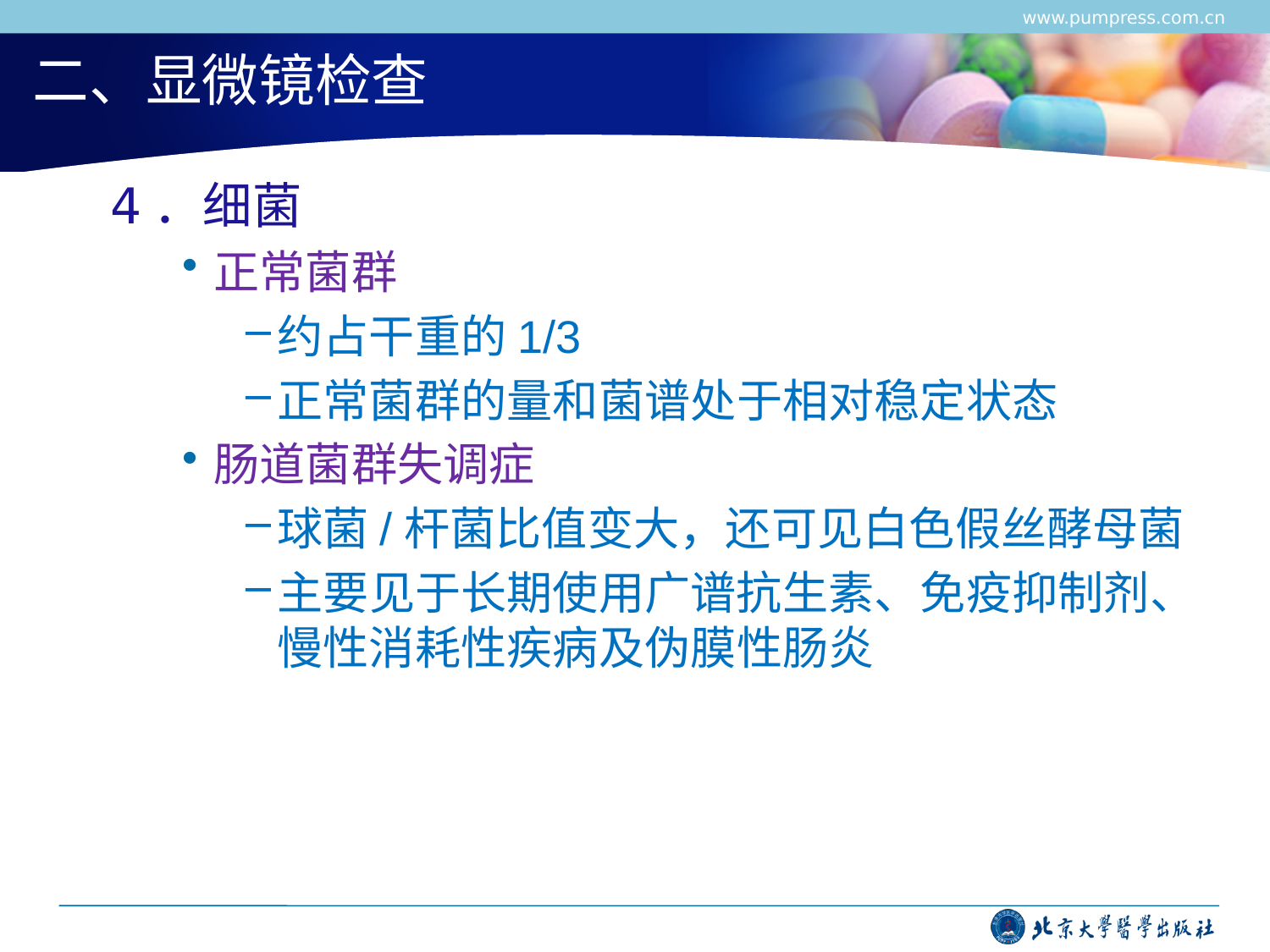

www.pumpress.com.cn
# 二、显微镜检查
4．细菌
正常菌群
约占干重的1/3
正常菌群的量和菌谱处于相对稳定状态
肠道菌群失调症
球菌/杆菌比值变大，还可见白色假丝酵母菌
主要见于长期使用广谱抗生素、免疫抑制剂、慢性消耗性疾病及伪膜性肠炎